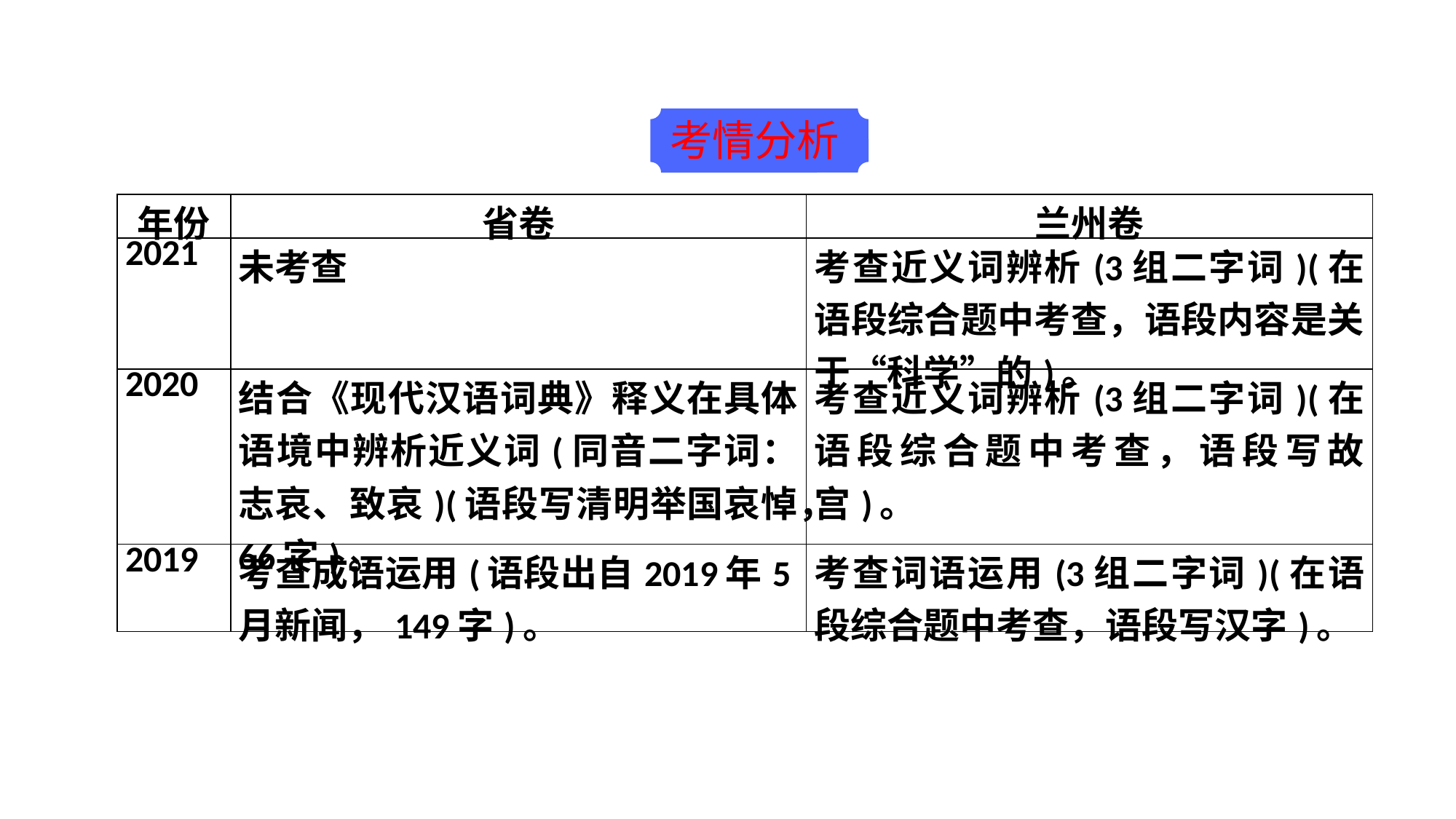

考情分析
| 年份 | 省卷 | 兰州卷 |
| --- | --- | --- |
| 2021 | 未考查 | 考查近义词辨析(3组二字词)(在语段综合题中考查，语段内容是关于“科学”的)。 |
| 2020 | 结合《现代汉语词典》释义在具体语境中辨析近义词(同音二字词：志哀、致哀)(语段写清明举国哀悼，66字)。 | 考查近义词辨析(3组二字词)(在语段综合题中考查，语段写故宫)。 |
| 2019 | 考查成语运用(语段出自2019年5月新闻，149字)。 | 考查词语运用(3组二字词)(在语段综合题中考查，语段写汉字)。 |